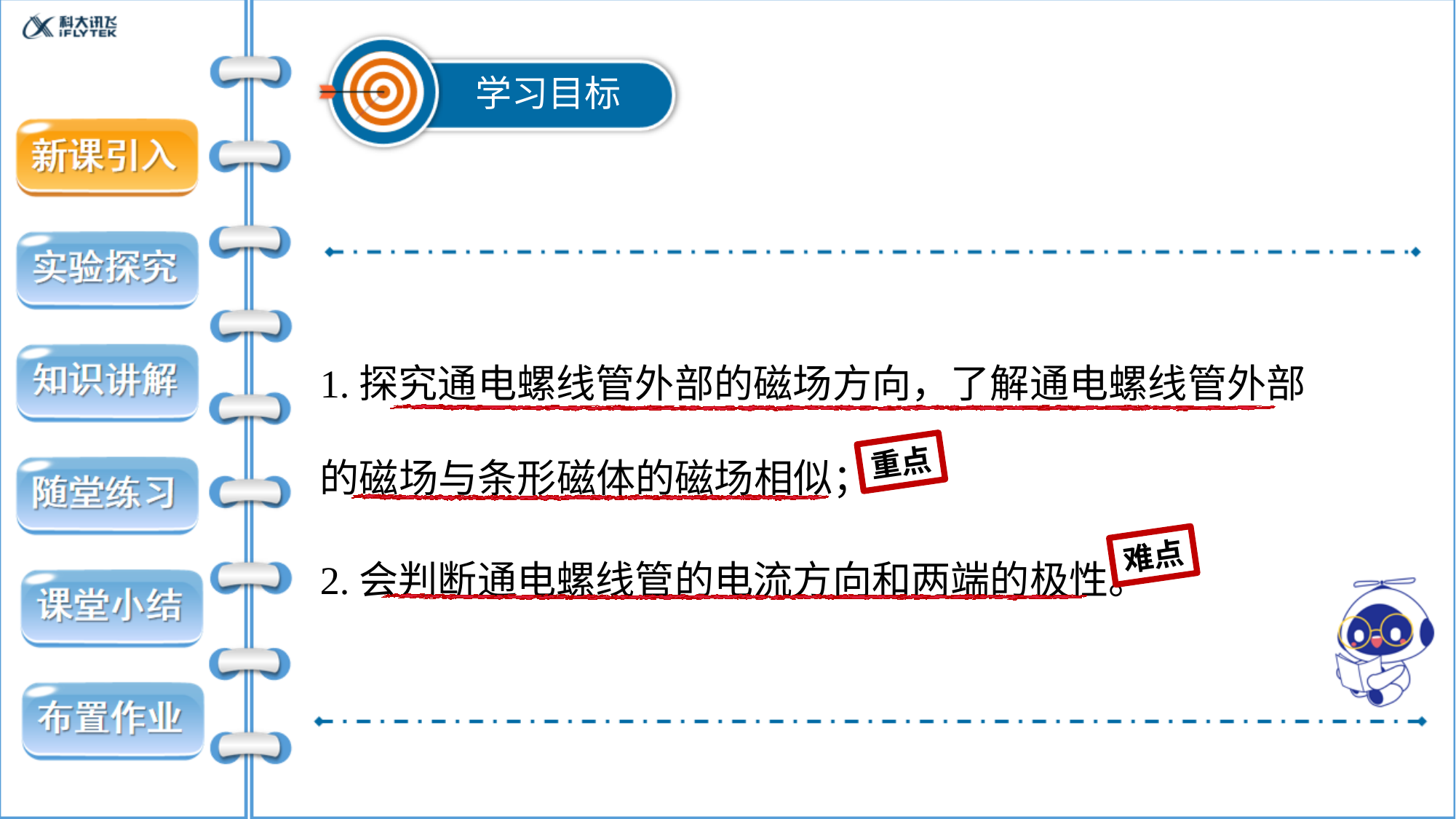

学习目标
1.探究通电螺线管外部的磁场方向，了解通电螺线管外部的磁场与条形磁体的磁场相似；
2.会判断通电螺线管的电流方向和两端的极性。

重点

难点